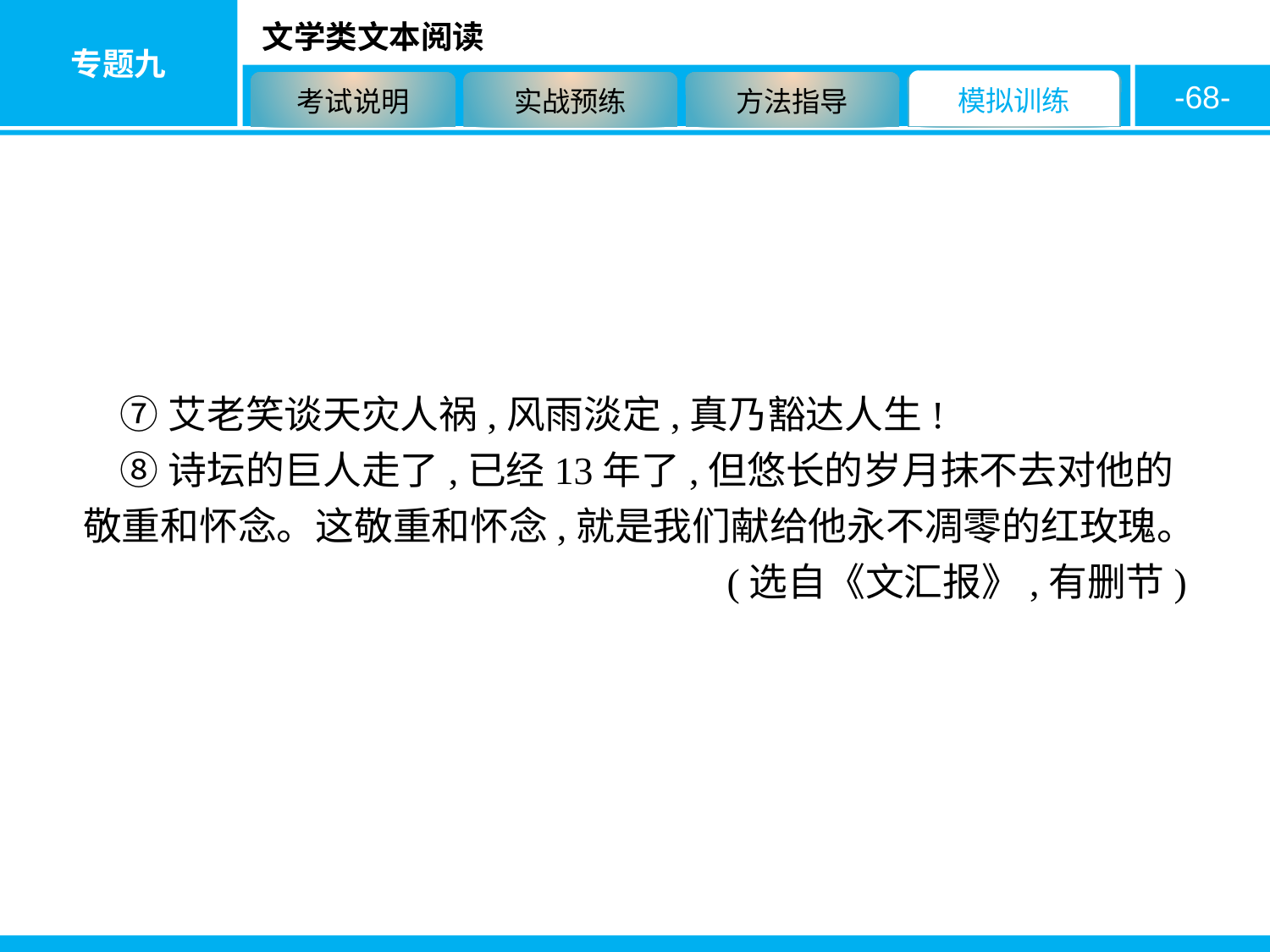

-68-
⑦艾老笑谈天灾人祸,风雨淡定,真乃豁达人生!
⑧诗坛的巨人走了,已经13年了,但悠长的岁月抹不去对他的敬重和怀念。这敬重和怀念,就是我们献给他永不凋零的红玫瑰。
(选自《文汇报》,有删节)